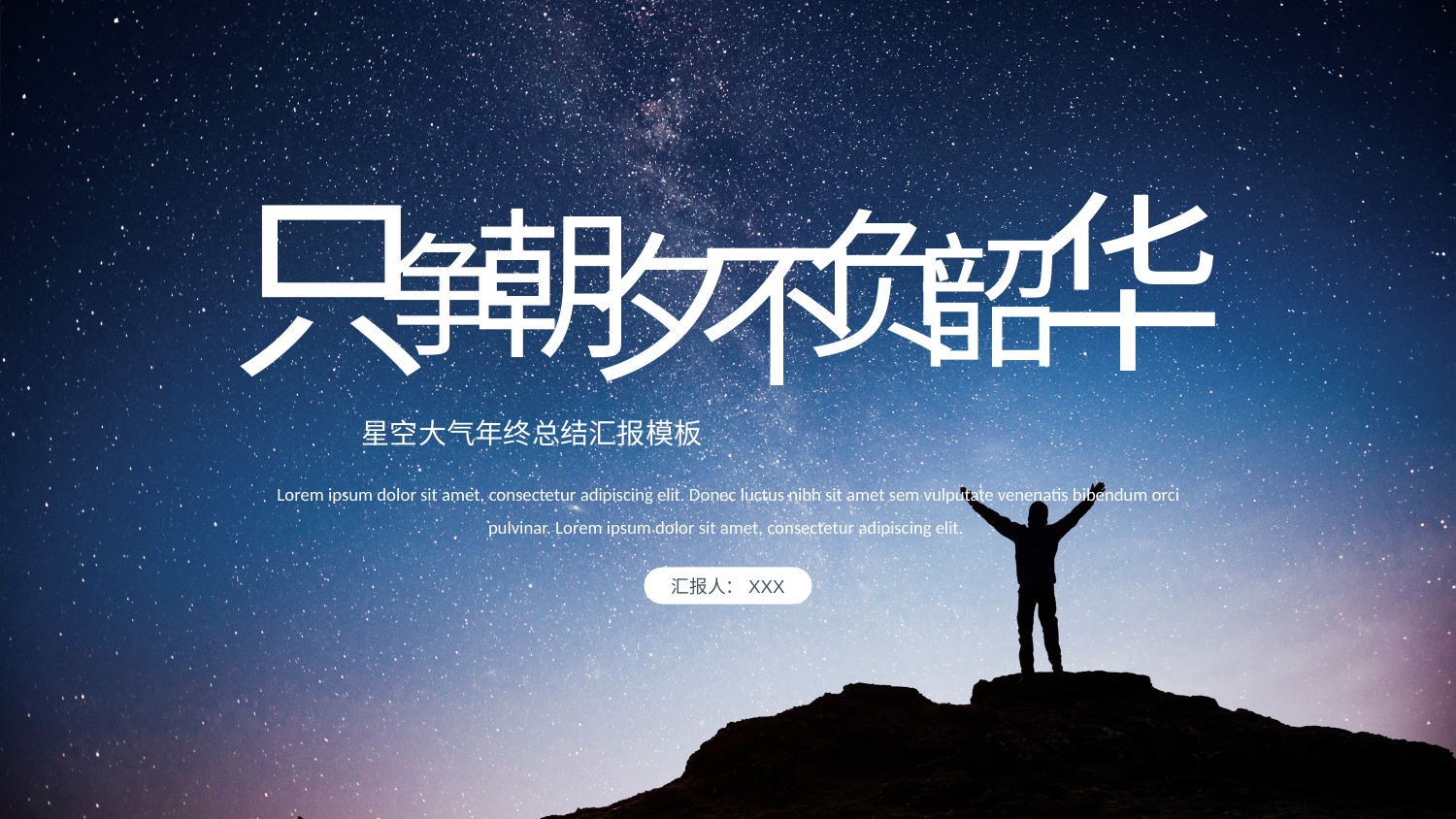

只
华
负
朝
夕
韶
争
不
星空大气年终总结汇报模板
Lorem ipsum dolor sit amet, consectetur adipiscing elit. Donec luctus nibh sit amet sem vulputate venenatis bibendum orci pulvinar. Lorem ipsum dolor sit amet, consectetur adipiscing elit.
汇报人：XXX